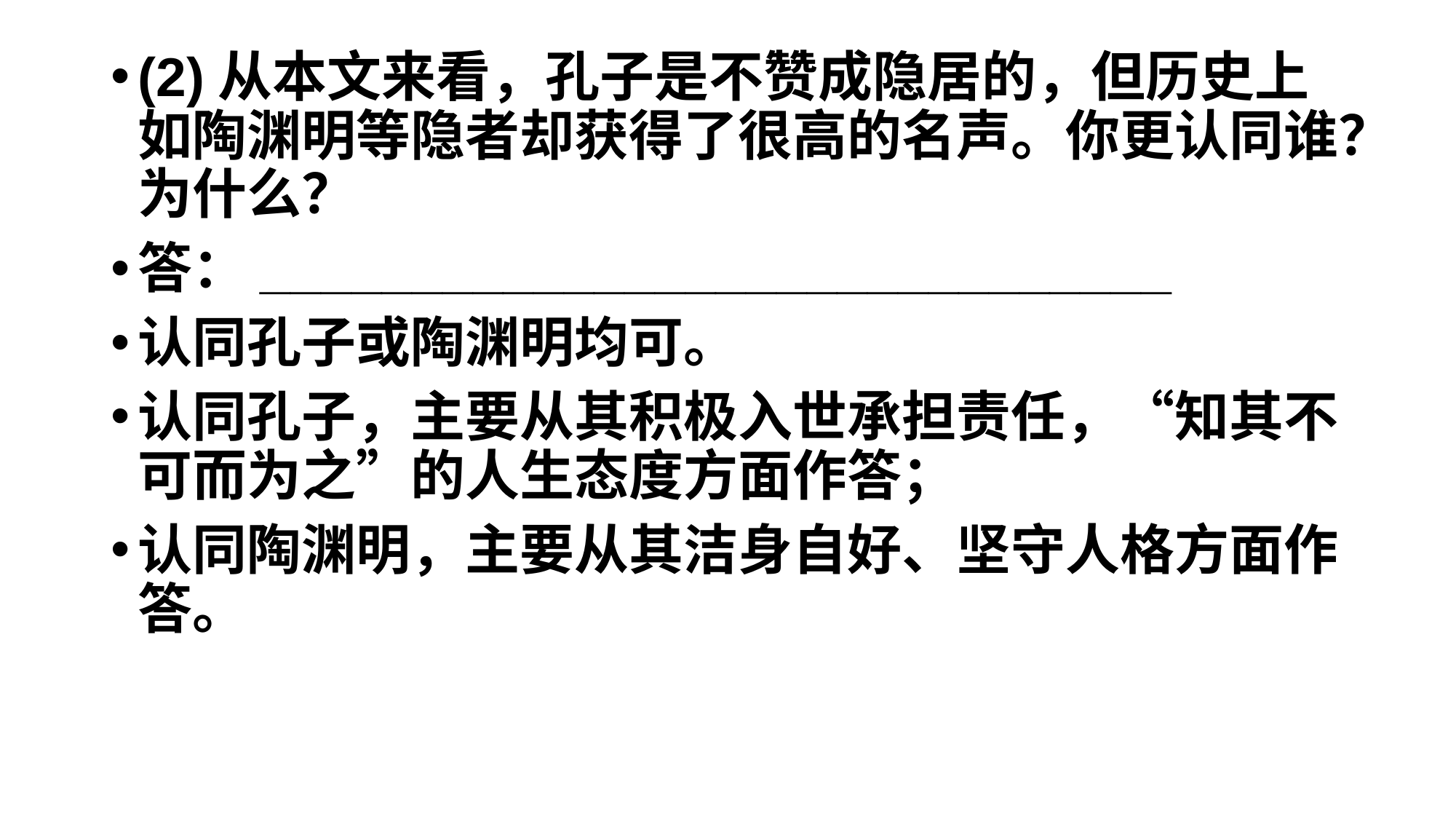

#
(2)从本文来看，孔子是不赞成隐居的，但历史上如陶渊明等隐者却获得了很高的名声。你更认同谁？为什么？
答：______________________________
认同孔子或陶渊明均可。
认同孔子，主要从其积极入世承担责任，“知其不可而为之”的人生态度方面作答；
认同陶渊明，主要从其洁身自好、坚守人格方面作答。